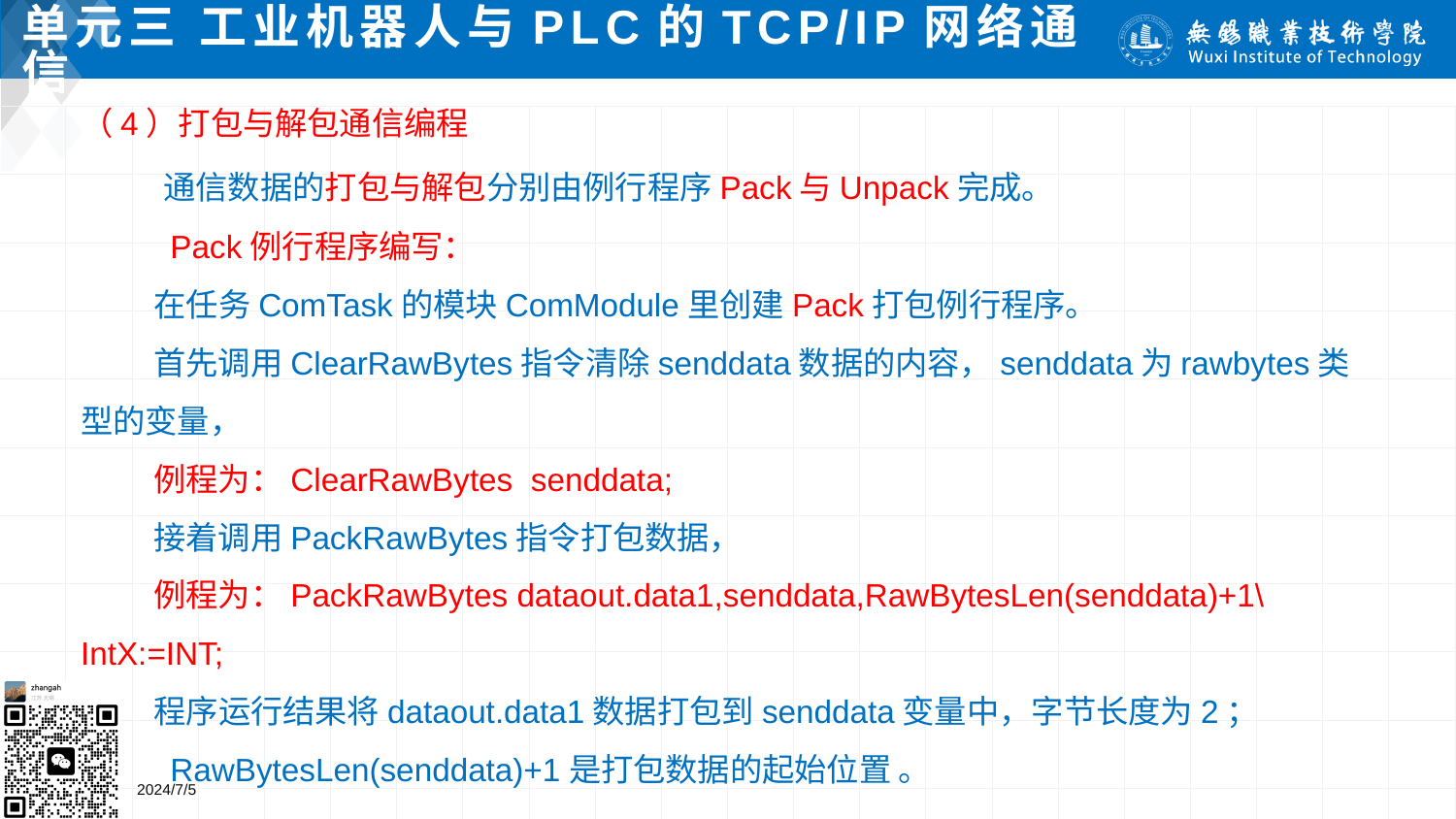

# 单元三 工业机器人与PLC的TCP/IP网络通信
（4）打包与解包通信编程
         通信数据的打包与解包分别由例行程序Pack与Unpack完成。
          Pack例行程序编写：
         在任务ComTask的模块ComModule里创建Pack打包例行程序。
         首先调用ClearRawBytes指令清除senddata数据的内容，senddata为rawbytes类型的变量，
         例程为：ClearRawBytes  senddata;
         接着调用PackRawBytes指令打包数据，
         例程为：PackRawBytes dataout.data1,senddata,RawBytesLen(senddata)+1\IntX:=INT;
         程序运行结果将dataout.data1数据打包到senddata变量中，字节长度为2；
          RawBytesLen(senddata)+1是打包数据的起始位置 。
2024/7/5